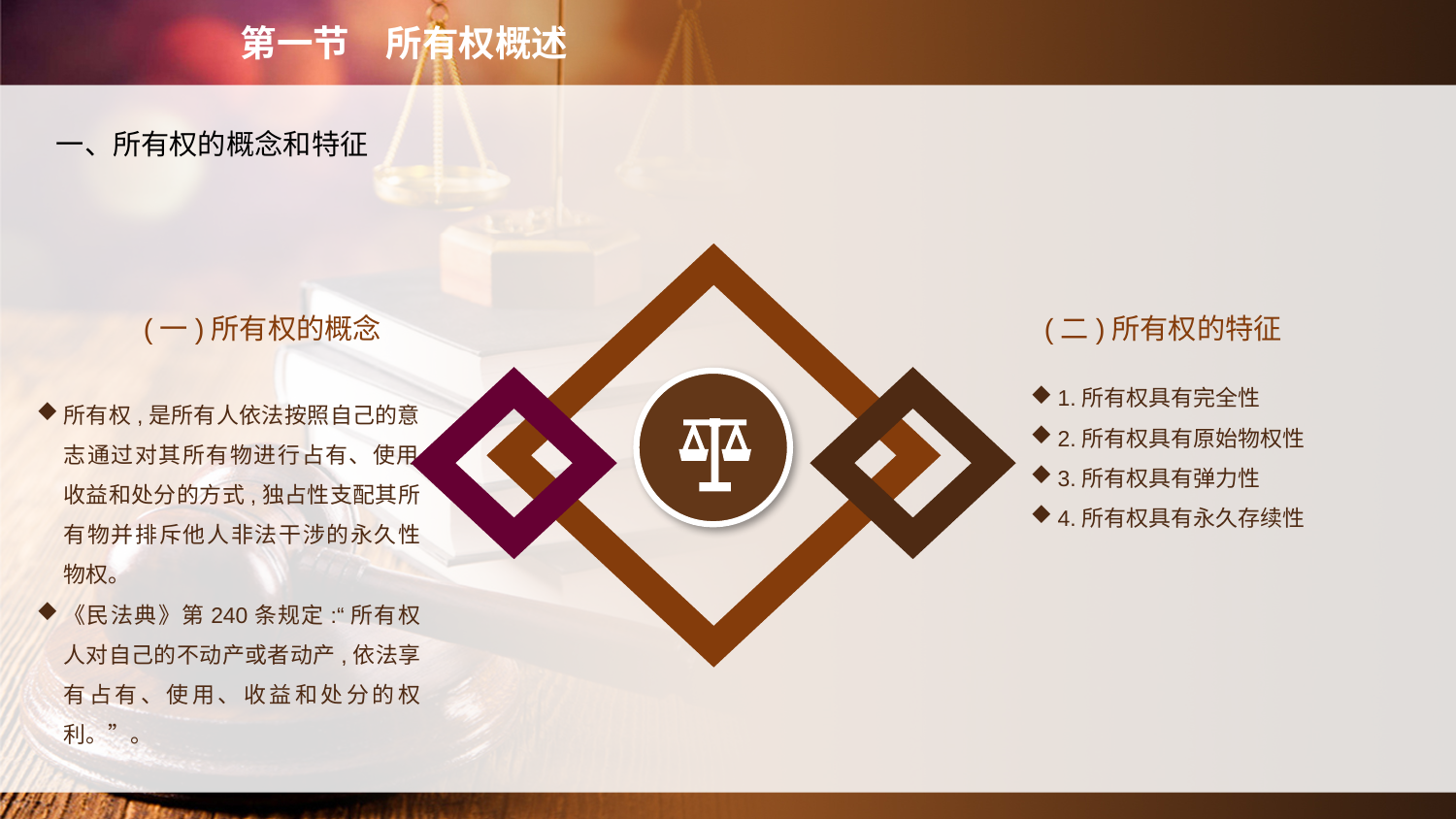

第一节　所有权概述
　一、所有权的概念和特征

(一)所有权的概念
(二)所有权的特征

1.所有权具有完全性
2.所有权具有原始物权性
3.所有权具有弹力性
4.所有权具有永久存续性

所有权,是所有人依法按照自己的意志通过对其所有物进行占有、使用、收益和处分的方式,独占性支配其所有物并排斥他人非法干涉的永久性物权。
《民法典》第240条规定:“所有权人对自己的不动产或者动产,依法享有占有、使用、收益和处分的权利。”。